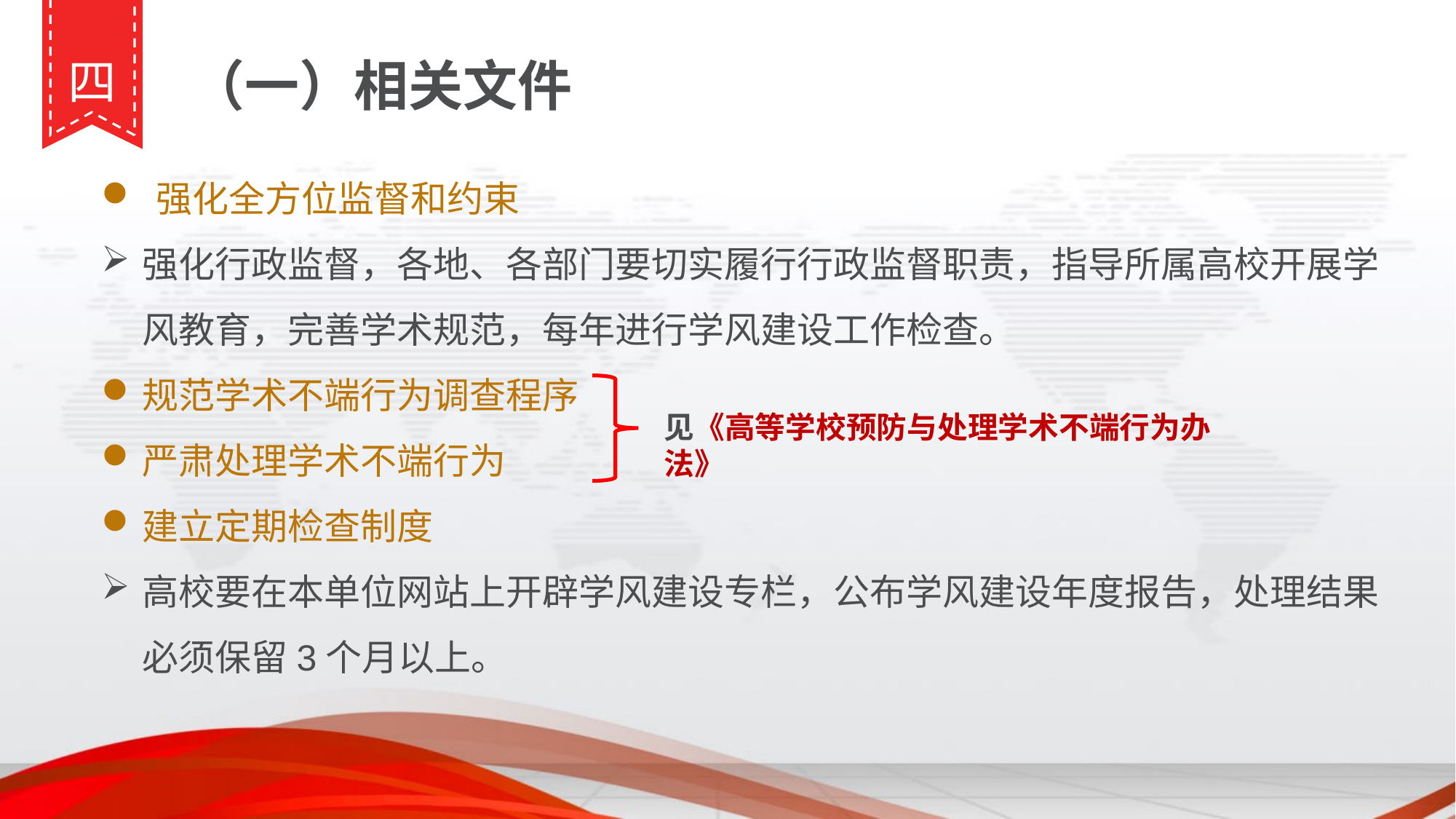

四
（一）相关文件
强化全方位监督和约束
强化行政监督，各地、各部门要切实履行行政监督职责，指导所属高校开展学风教育，完善学术规范，每年进行学风建设工作检查。
规范学术不端行为调查程序
严肃处理学术不端行为
建立定期检查制度
高校要在本单位网站上开辟学风建设专栏，公布学风建设年度报告，处理结果必须保留3个月以上。

见《高等学校预防与处理学术不端行为办法》